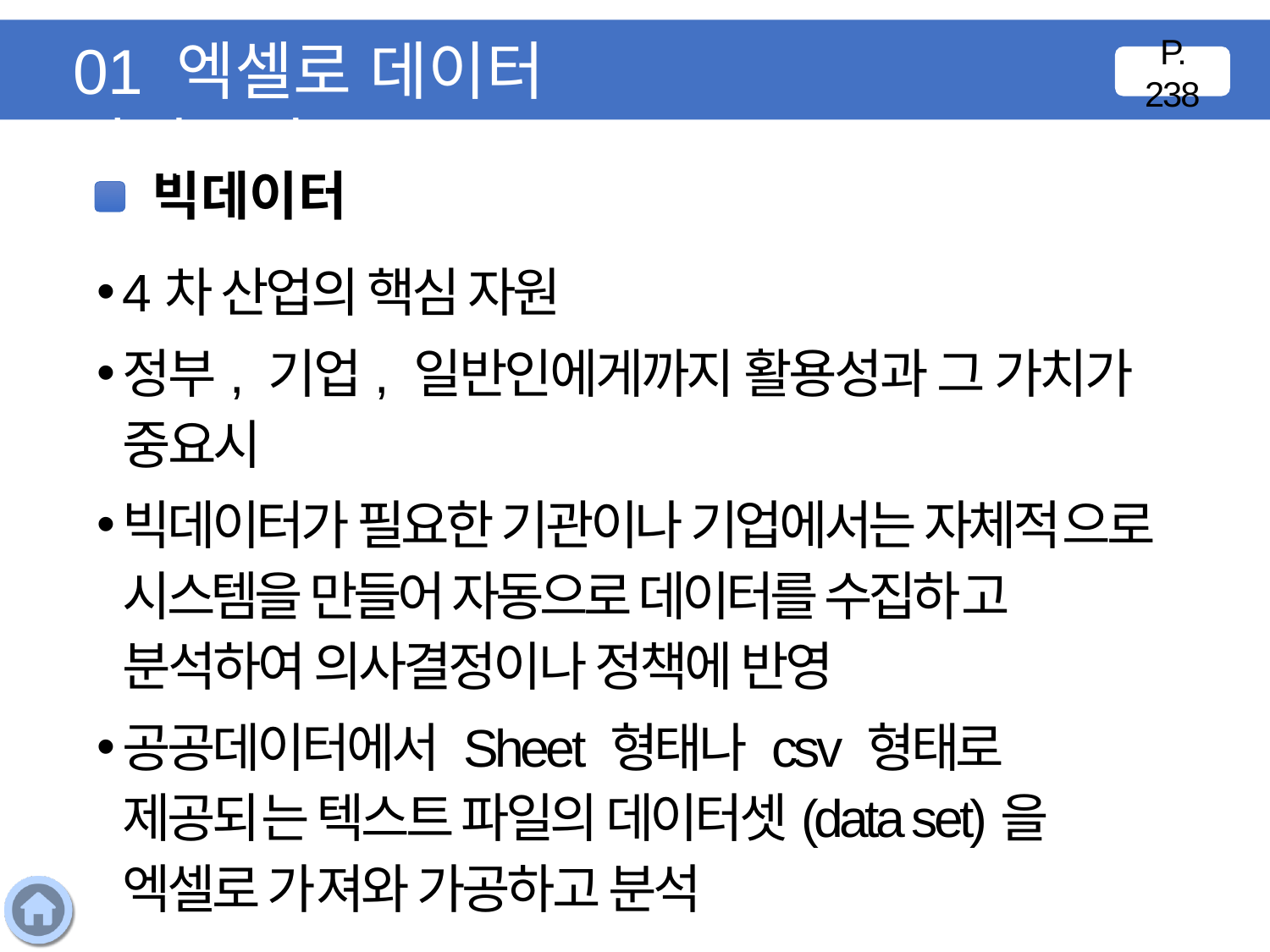

01 엑셀로 데이터 가져오기
P. 238
빅데이터

4차 산업의 핵심 자원
정부, 기업, 일반인에게까지 활용성과 그 가치가 중요시
빅데이터가 필요한 기관이나 기업에서는 자체적으로 시스템을 만들어 자동으로 데이터를 수집하고 분석하여 의사결정이나 정책에 반영
공공데이터에서 Sheet 형태나 csv 형태로 제공되는 텍스트 파일의 데이터셋(data set)을 엑셀로 가져와 가공하고 분석